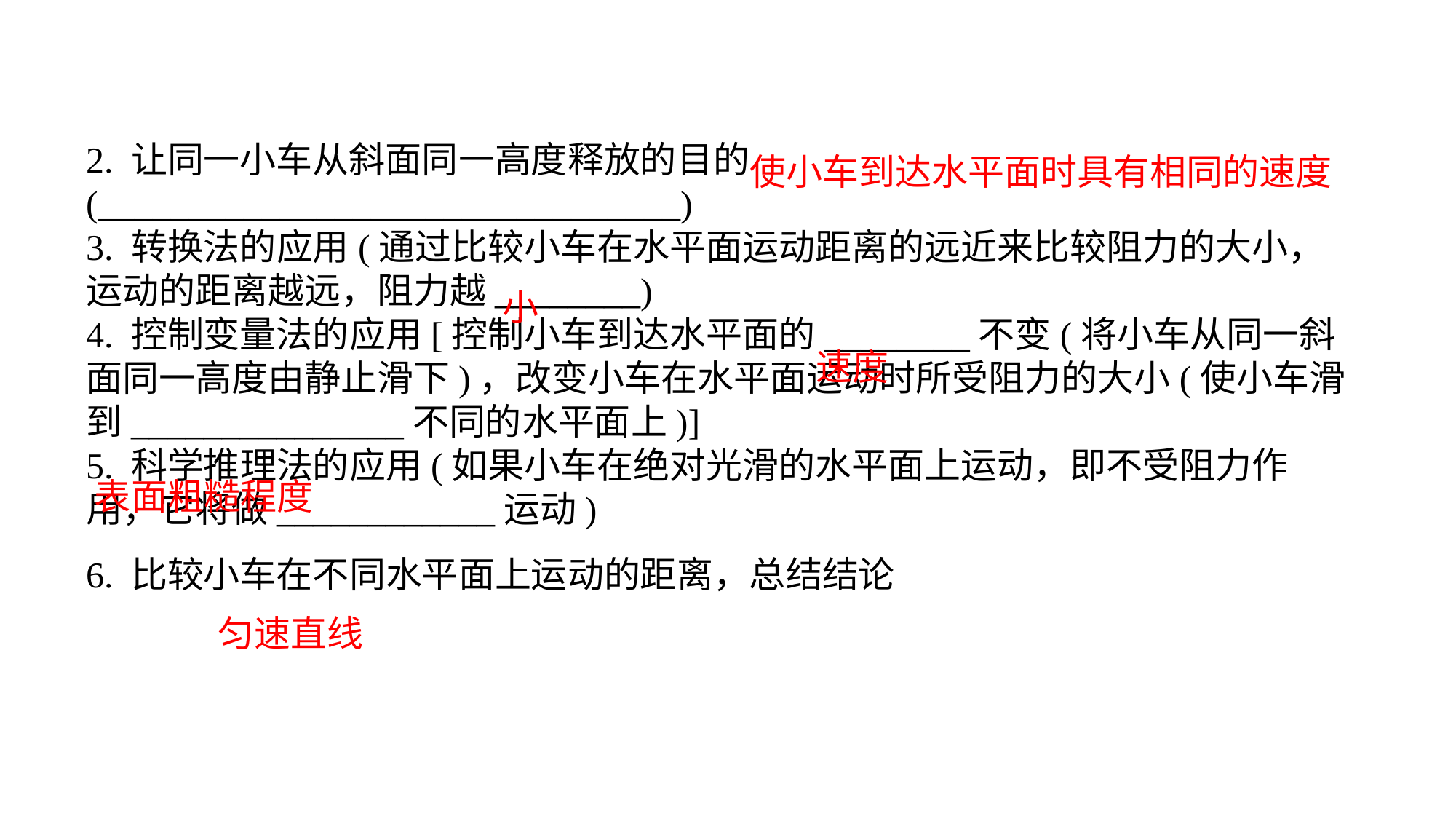

2. 让同一小车从斜面同一高度释放的目的(________________________________)3. 转换法的应用(通过比较小车在水平面运动距离的远近来比较阻力的大小，运动的距离越远，阻力越________)4. 控制变量法的应用[控制小车到达水平面的________不变(将小车从同一斜面同一高度由静止滑下)，改变小车在水平面运动时所受阻力的大小(使小车滑到_______________不同的水平面上)]5. 科学推理法的应用(如果小车在绝对光滑的水平面上运动，即不受阻力作用，它将做____________运动)6. 比较小车在不同水平面上运动的距离，总结结论
使小车到达水平面时具有相同的速度
小
速度
表面粗糙程度
匀速直线